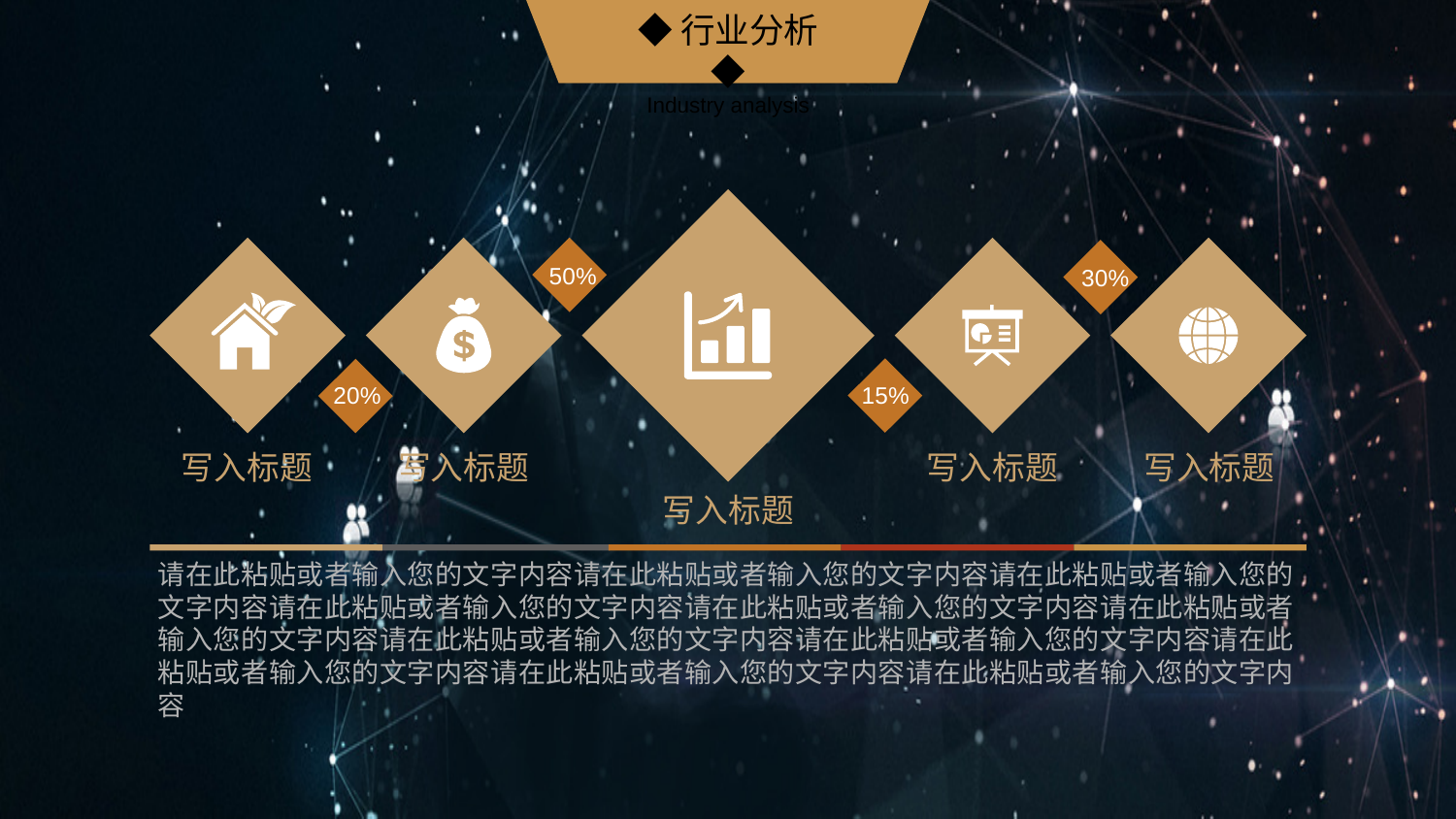

◆行业分析◆
Industry analysis

50%
30%

20%
15%
写入标题
写入标题
写入标题
写入标题
写入标题

请在此粘贴或者输入您的文字内容请在此粘贴或者输入您的文字内容请在此粘贴或者输入您的文字内容请在此粘贴或者输入您的文字内容请在此粘贴或者输入您的文字内容请在此粘贴或者输入您的文字内容请在此粘贴或者输入您的文字内容请在此粘贴或者输入您的文字内容请在此粘贴或者输入您的文字内容请在此粘贴或者输入您的文字内容请在此粘贴或者输入您的文字内容